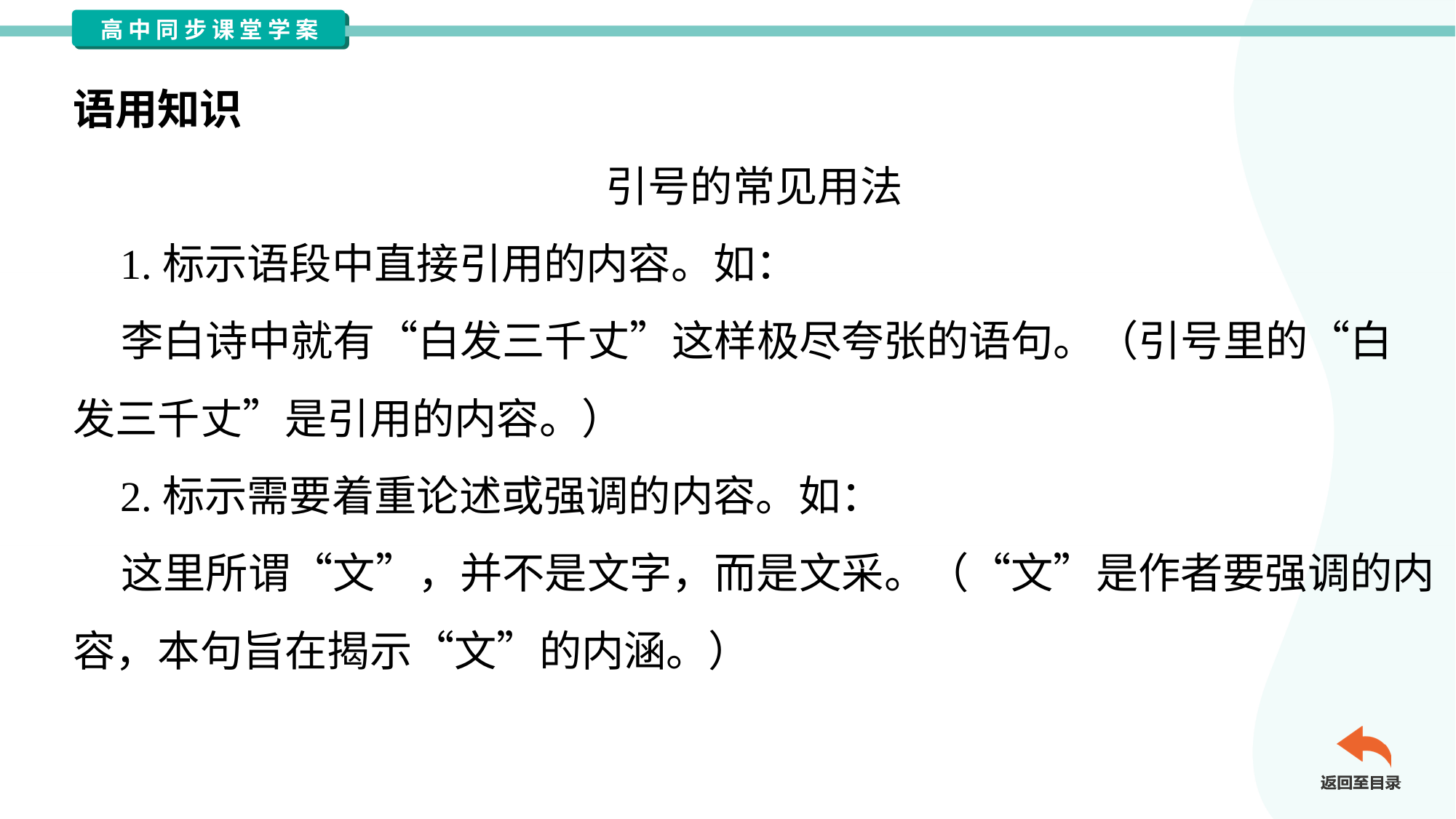

语用知识
引号的常见用法
    1.标示语段中直接引用的内容。如：
    李白诗中就有“白发三千丈”这样极尽夸张的语句。（引号里的“白
发三千丈”是引用的内容。）
    2.标示需要着重论述或强调的内容。如：
    这里所谓“文”，并不是文字，而是文采。（“文”是作者要强调的内
容，本句旨在揭示“文”的内涵。）